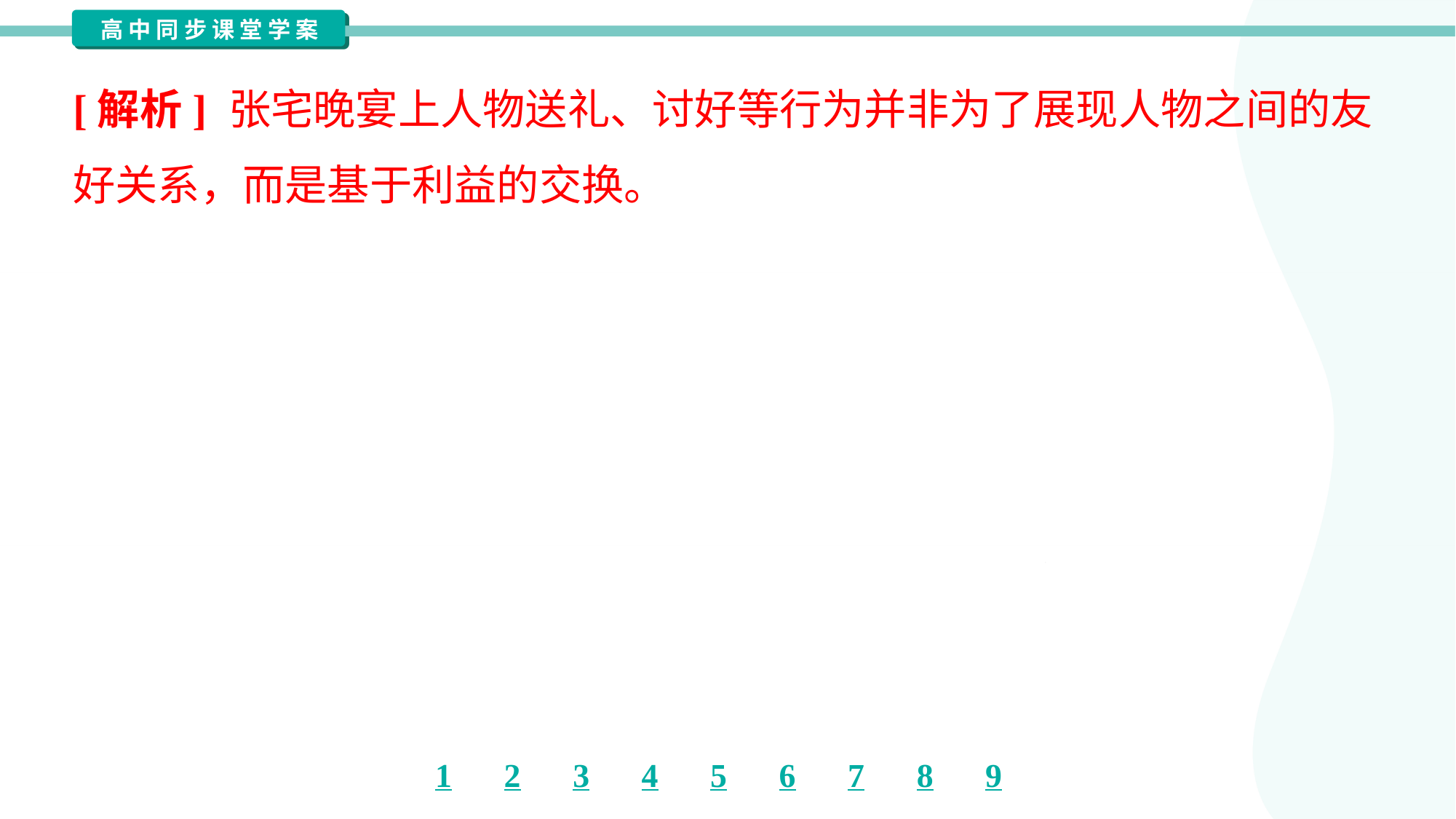

[解析] 张宅晚宴上人物送礼、讨好等行为并非为了展现人物之间的友
好关系，而是基于利益的交换。